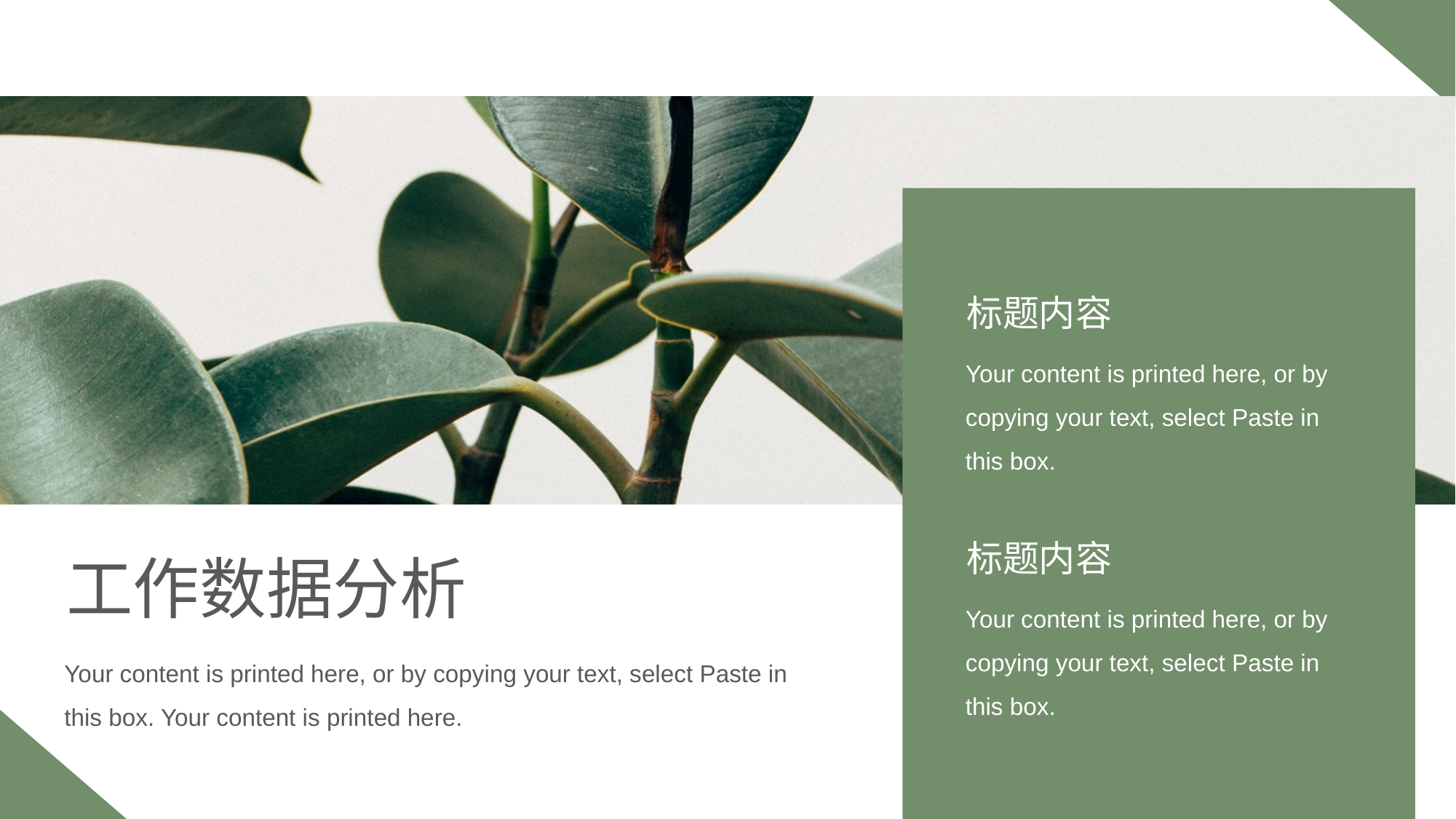

标题内容
Your content is printed here, or by copying your text, select Paste in this box.
标题内容
Your content is printed here, or by copying your text, select Paste in this box.
工作数据分析
Your content is printed here, or by copying your text, select Paste in this box. Your content is printed here.